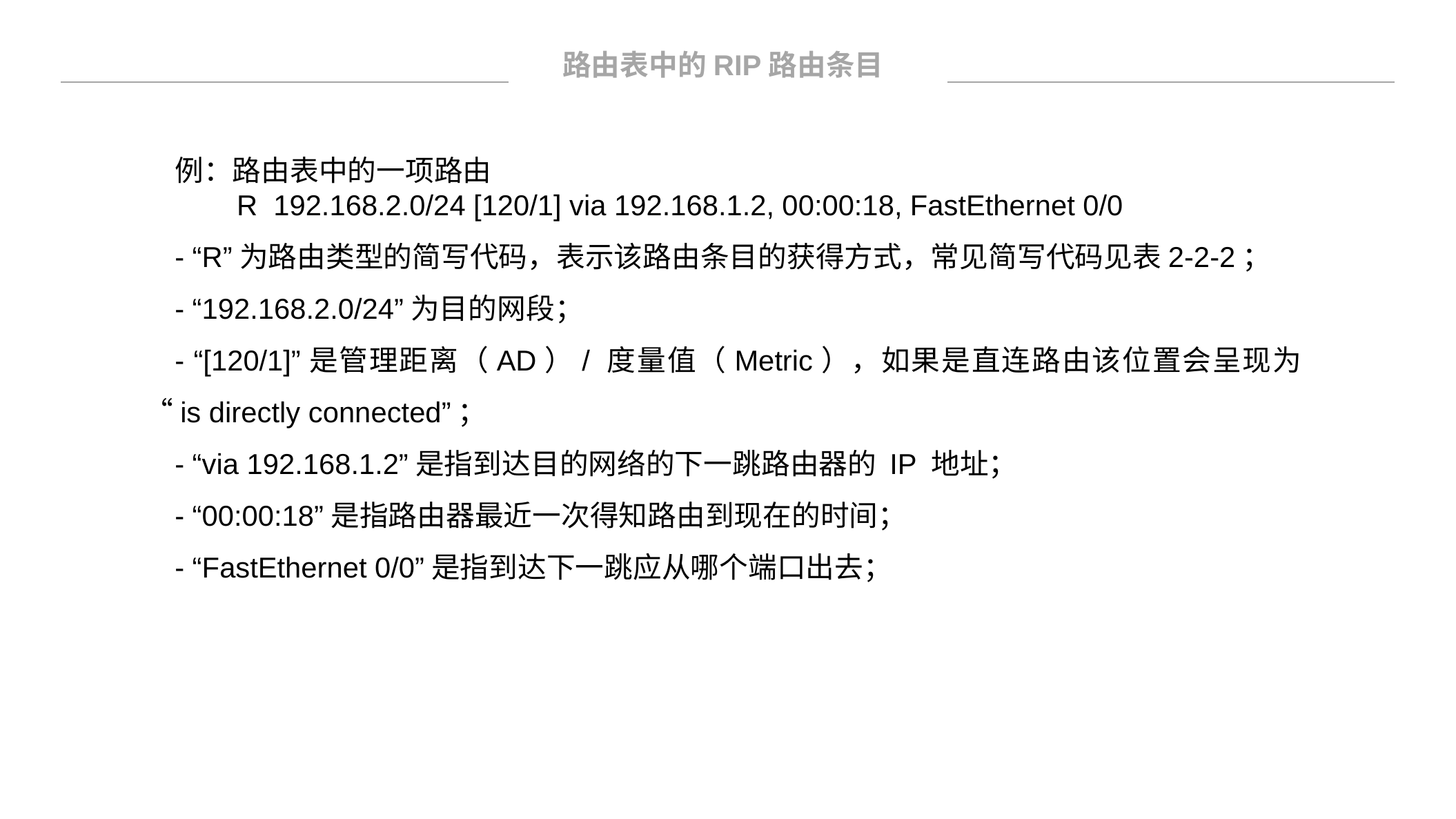

路由表中的RIP路由条目
例：路由表中的一项路由
    R  192.168.2.0/24 [120/1] via 192.168.1.2, 00:00:18, FastEthernet 0/0
- “R”为路由类型的简写代码，表示该路由条目的获得方式，常见简写代码见表2-2-2；
- “192.168.2.0/24”为目的网段；
- “[120/1]”是管理距离（AD）/ 度量值（Metric），如果是直连路由该位置会呈现为“is directly connected”；
- “via 192.168.1.2”是指到达目的网络的下一跳路由器的 IP 地址；
- “00:00:18”是指路由器最近一次得知路由到现在的时间；
- “FastEthernet 0/0”是指到达下一跳应从哪个端口出去；